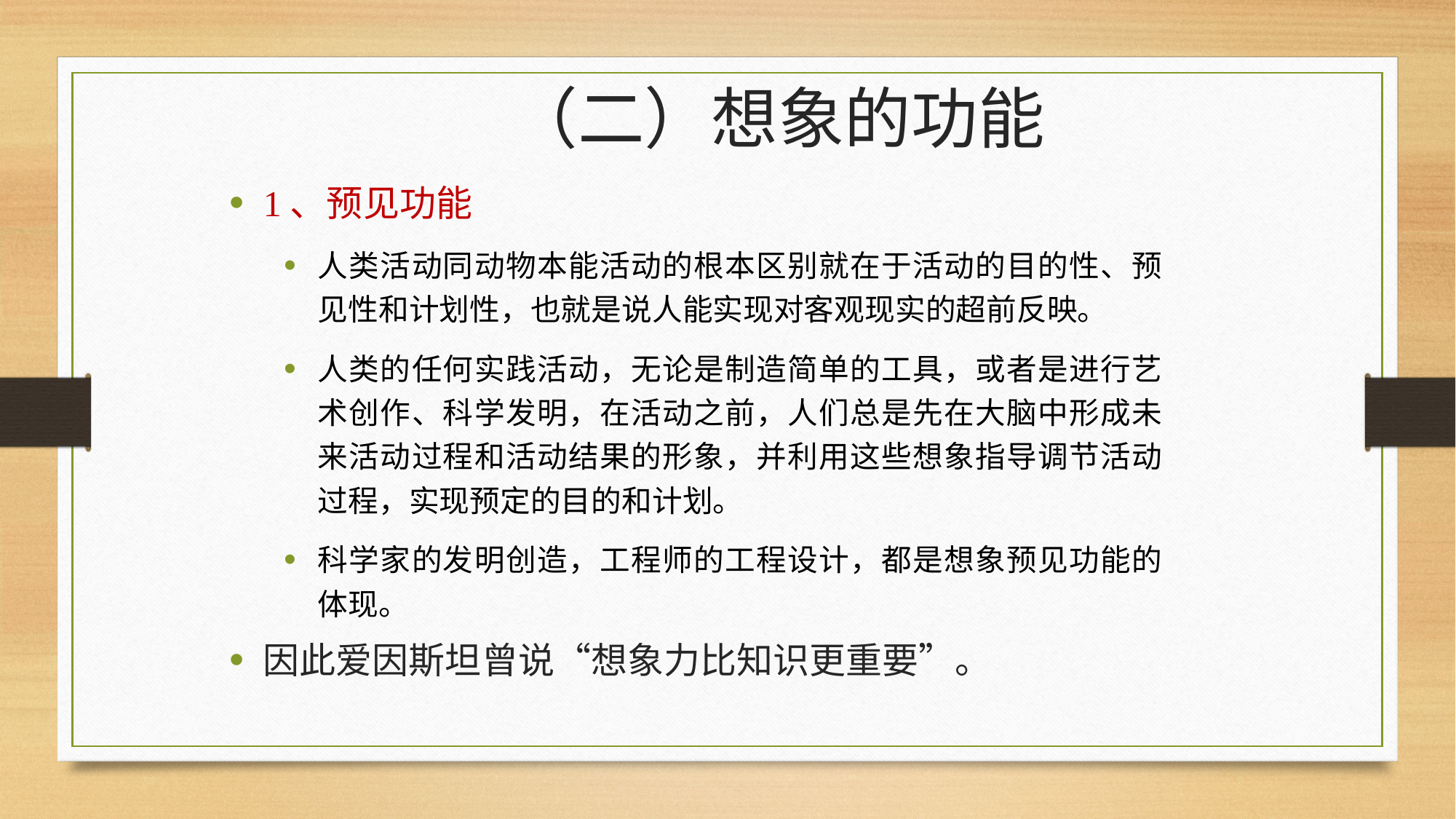

（二）想象的功能
1、预见功能
人类活动同动物本能活动的根本区别就在于活动的目的性、预见性和计划性，也就是说人能实现对客观现实的超前反映。
人类的任何实践活动，无论是制造简单的工具，或者是进行艺术创作、科学发明，在活动之前，人们总是先在大脑中形成未来活动过程和活动结果的形象，并利用这些想象指导调节活动过程，实现预定的目的和计划。
科学家的发明创造，工程师的工程设计，都是想象预见功能的体现。
因此爱因斯坦曾说“想象力比知识更重要”。